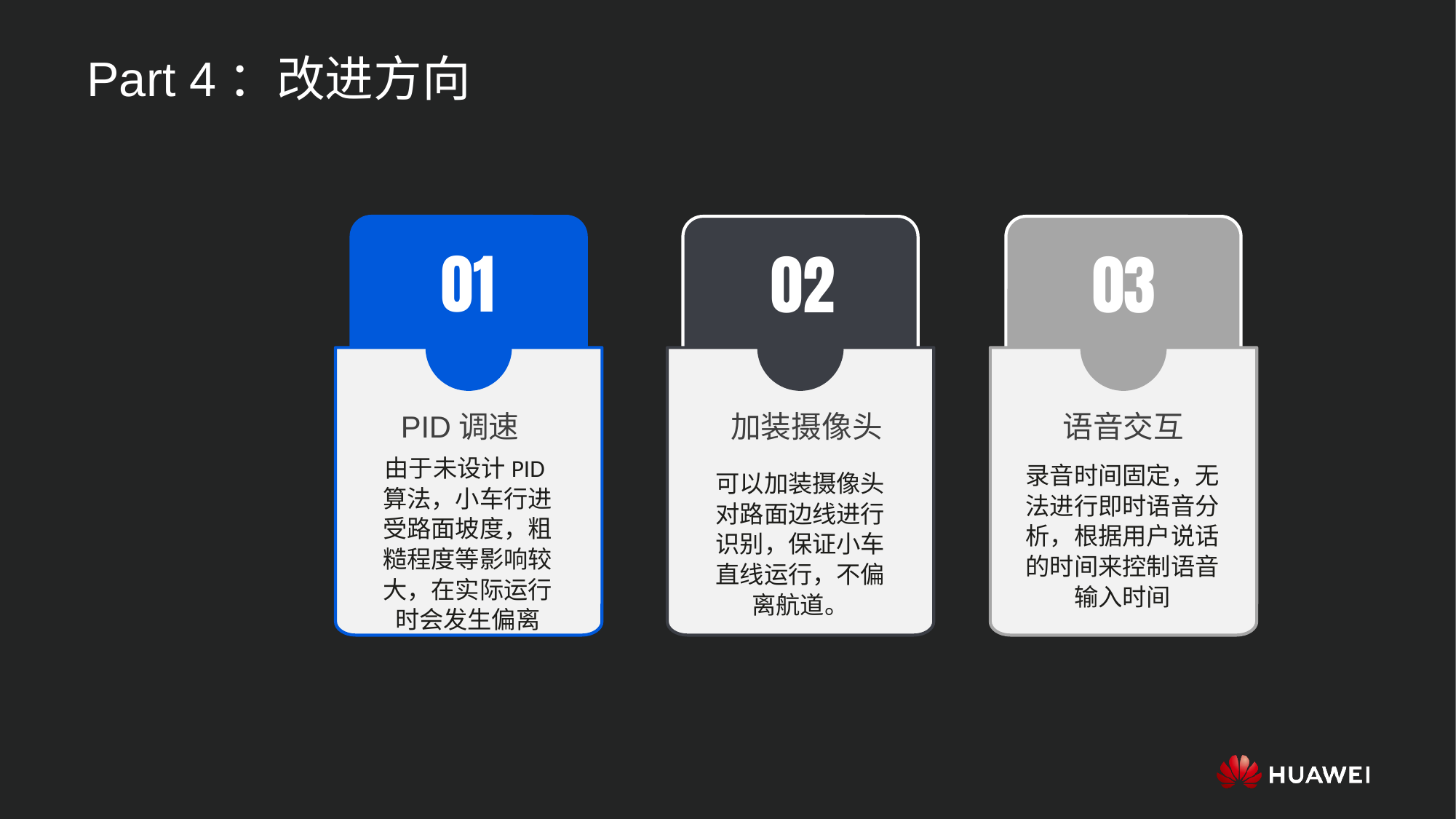

Part 4：改进方向

01

 PID调速
由于未设计PID算法，小车行进受路面坡度，粗糙程度等影响较大，在实际运行时会发生偏离

02

加装摄像头
可以加装摄像头对路面边线进行识别，保证小车直线运行，不偏离航道。

03

语音交互
录音时间固定，无法进行即时语音分析，根据用户说话的时间来控制语音输入时间